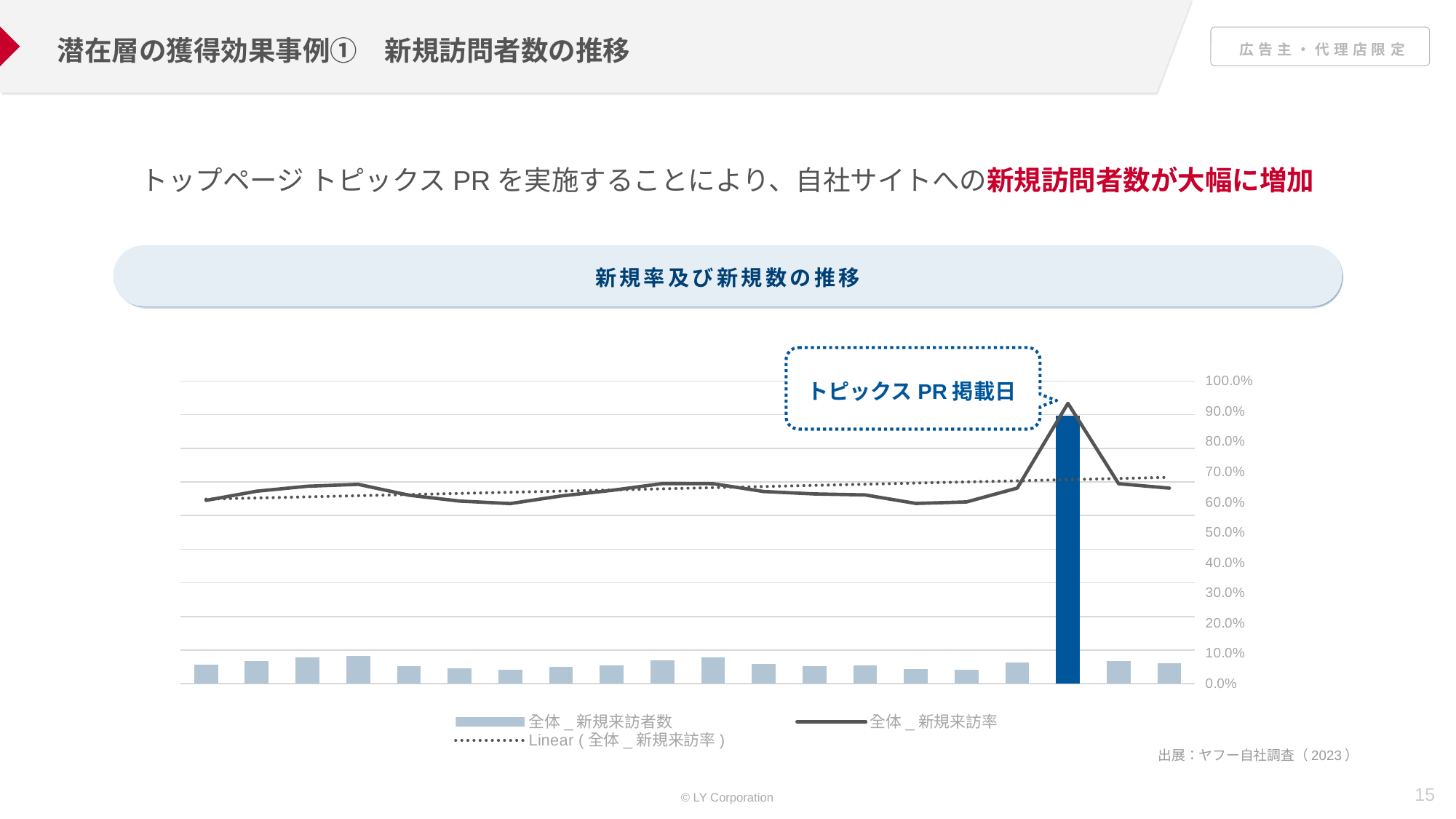

潜在層の獲得効果事例①　新規訪問者数の推移
トップページ トピックスPRを実施することにより、自社サイトへの新規訪問者数が大幅に増加
新規率及び新規数の推移

### Chart

| Category | 全体_新規来訪者数 | 全体_新規来訪率 |
|---|---|---|
| 2023年6月1日 | 2811.0 | 0.60568842921784 |
| 2023年6月2日 | 3373.0 | 0.63617502829121 |
| 2023年6月3日 | 3865.0 | 0.652430790006752 |
| 2023年6月4日 | 4131.0 | 0.658641581632653 |
| 2023年6月5日 | 2655.0 | 0.622946973251994 |
| 2023年6月6日 | 2267.0 | 0.603406973649188 |
| 2023年6月7日 | 2092.0 | 0.595163584637268 |
| 2023年6月8日 | 2523.0 | 0.620358986968281 |
| 2023年6月9日 | 2757.0 | 0.638785912882298 |
| 2023年6月10日 | 3520.0 | 0.661281232387751 |
| 2023年6月11日 | 3966.0 | 0.660779740086637 |
| 2023年6月12日 | 2951.0 | 0.635033354852593 |
| 2023年6月13日 | 2661.0 | 0.627002827521206 |
| 2023年6月14日 | 2698.0 | 0.623815028901734 |
| 2023年6月15日 | 2192.0 | 0.595652173913043 |
| 2023年6月16日 | 2057.0 | 0.600583941605839 |
| 2023年6月17日 | 3116.0 | 0.646338933831155 |
| 2023年6月18日 | 39838.0 | 0.926400483687184 |
| 2023年6月19日 | 3401.0 | 0.660773265980182 |
| 2023年6月20日 | 3034.0 | 0.646219382321618 |
トピックスPR掲載日
出展：ヤフー自社調査（2023）